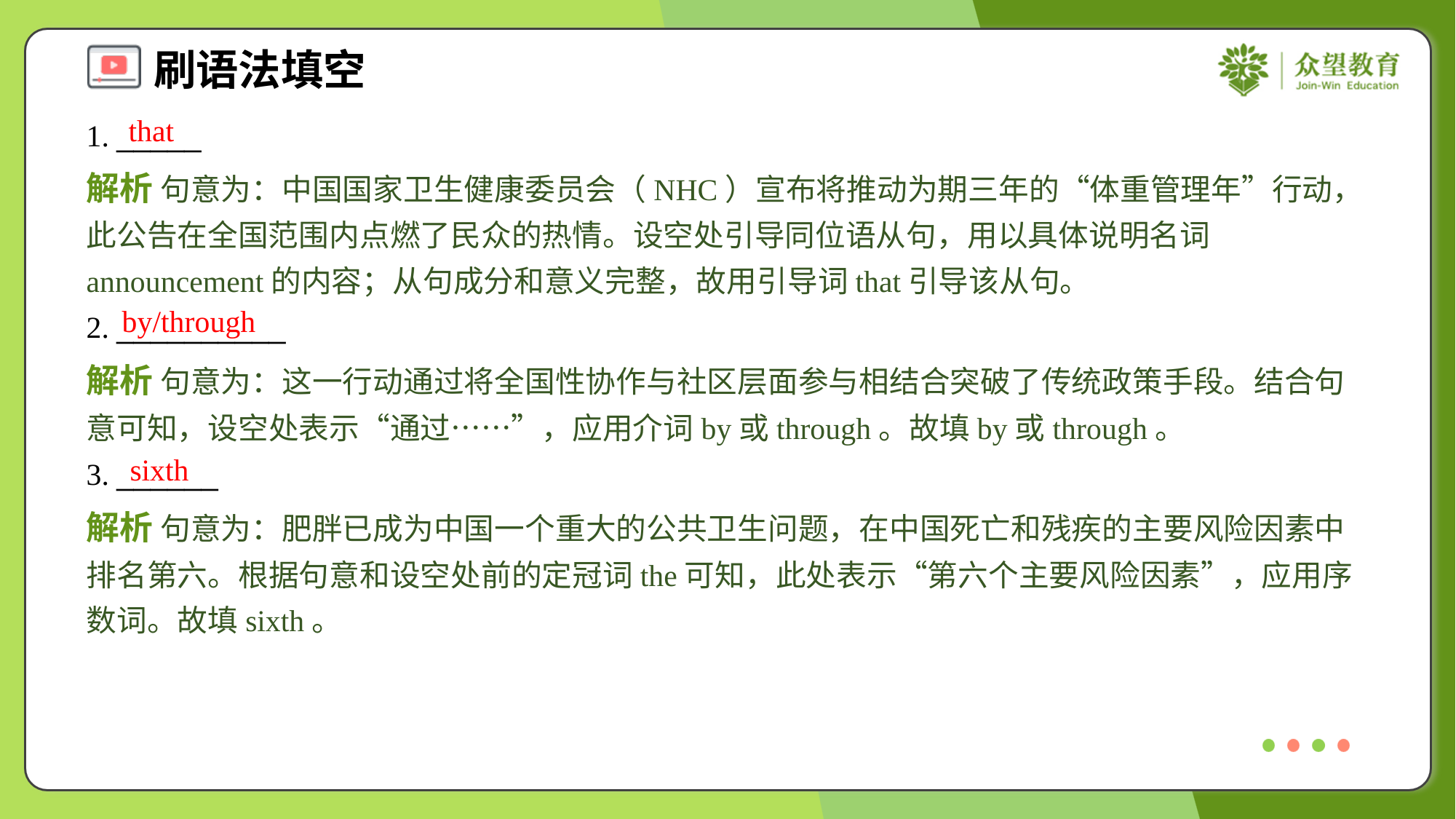

that
1. _____
解析 句意为：中国国家卫生健康委员会（NHC）宣布将推动为期三年的“体重管理年”行动，此公告在全国范围内点燃了民众的热情。设空处引导同位语从句，用以具体说明名词announcement的内容；从句成分和意义完整，故用引导词that引导该从句。
by/through
2. __________
解析 句意为：这一行动通过将全国性协作与社区层面参与相结合突破了传统政策手段。结合句意可知，设空处表示“通过……”，应用介词by或through。故填by或through。
sixth
3. ______
解析 句意为：肥胖已成为中国一个重大的公共卫生问题，在中国死亡和残疾的主要风险因素中排名第六。根据句意和设空处前的定冠词the可知，此处表示“第六个主要风险因素”，应用序数词。故填sixth。